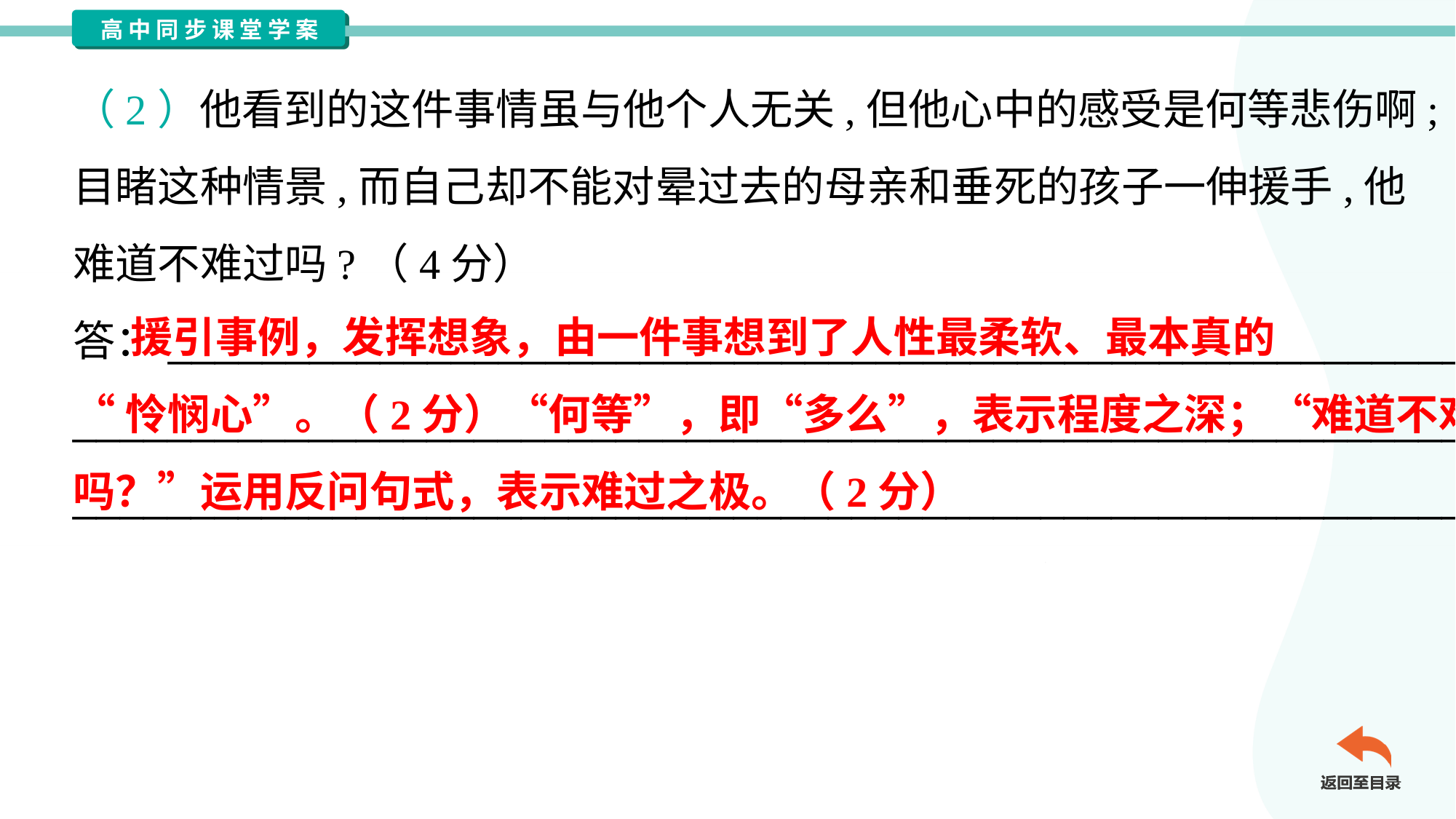

（2）他看到的这件事情虽与他个人无关,但他心中的感受是何等悲伤啊;
目睹这种情景,而自己却不能对晕过去的母亲和垂死的孩子一伸援手,他
难道不难过吗?（4分）
答：_________________________________________________________
_____________________________________________________________
_____________________________________________________________
     援引事例，发挥想象，由一件事想到了人性最柔软、最本真的
“怜悯心”。（2分）“何等”，即“多么”，表示程度之深；“难道不难过
吗？”运用反问句式，表示难过之极。（2分）